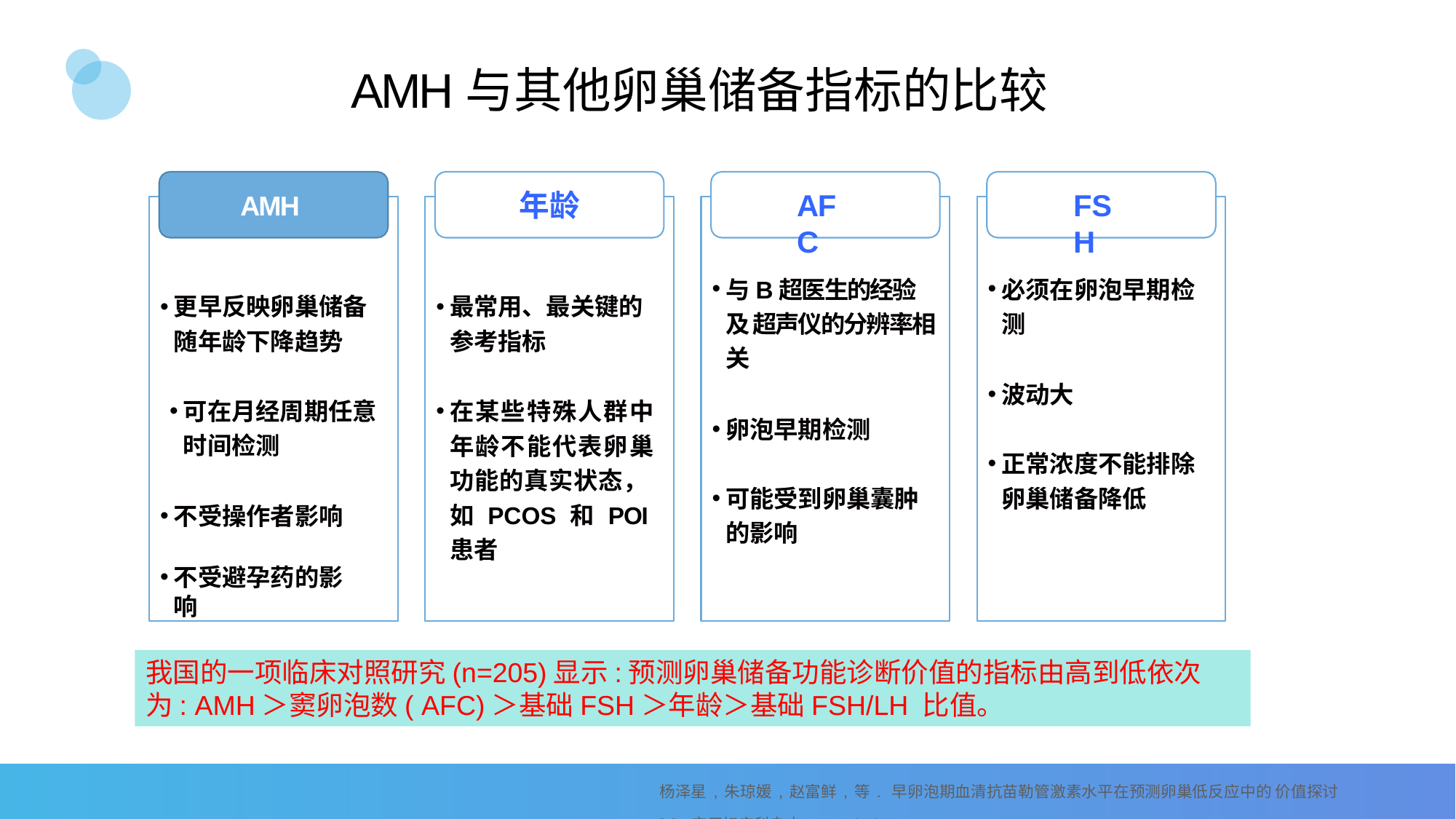

# AMH与其他卵巢储备指标的比较

年龄
AFC
FSH
AMH

与B超医生的经验及 超声仪的分辨率相 关
必须在卵泡早期检测
更早反映卵巢储备随年龄下降趋势
最常用、最关键的参考指标
波动大
可在月经周期任意时间检测
在某些特殊人群中 年龄不能代表卵巢 功能的真实状态，  如PCOS和POI患者
卵泡早期检测
正常浓度不能排除卵巢储备降低
可能受到卵巢囊肿的影响
不受操作者影响

不受避孕药的影响
我国的一项临床对照研究(n=205)显示:预测卵巢储备功能诊断价值的指标由高到低依次为: AMH＞窦卵泡数( AFC)＞基础FSH＞年龄＞基础FSH/LH 比值。
杨泽星,朱琼媛,赵富鲜,等. 早卵泡期血清抗苗勒管激素水平在预测卵巢低反应中的 价值探讨[J]. 实用妇产科杂志,2016.(08)32.